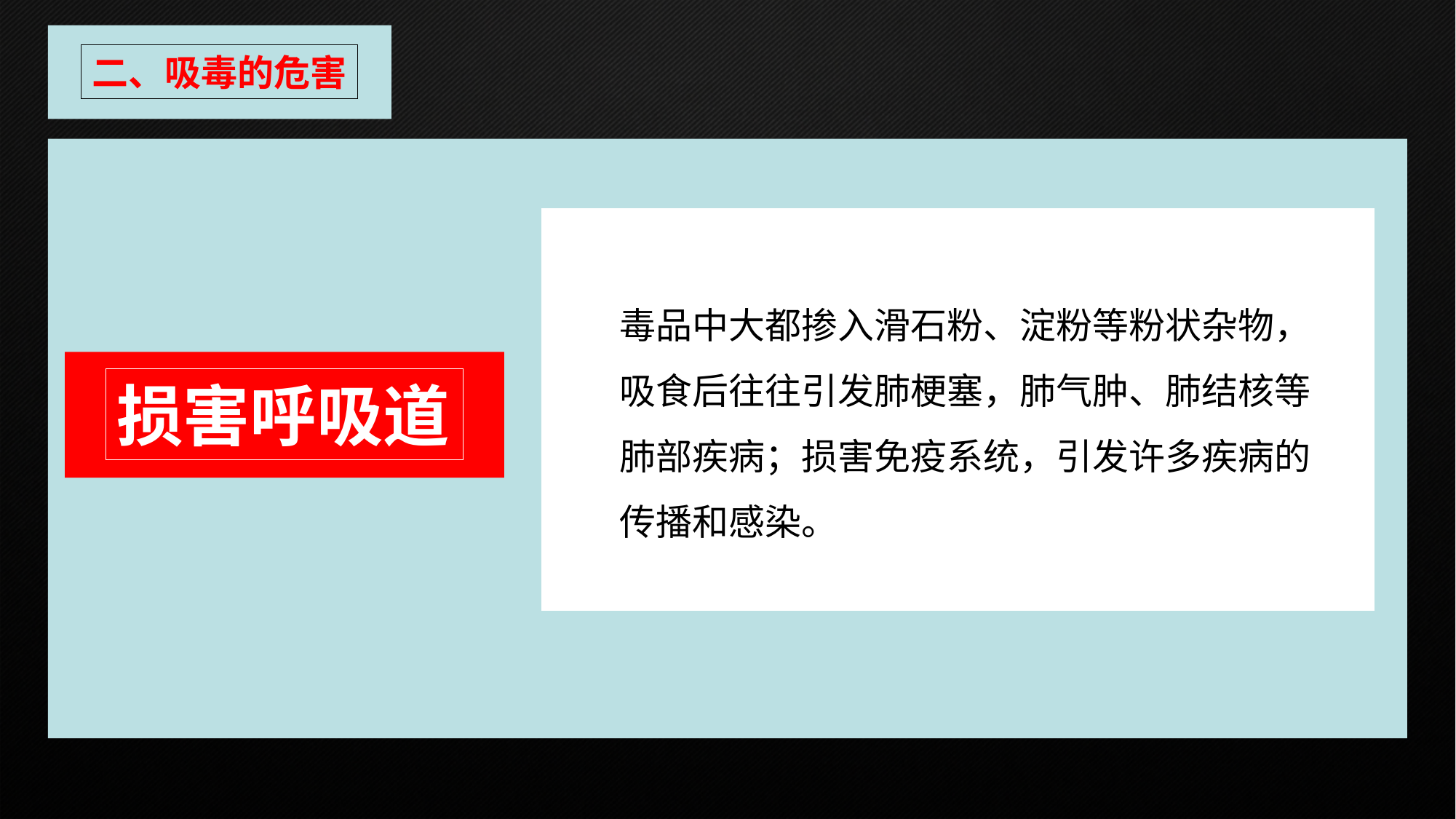

二、吸毒的危害

毒品中大都掺入滑石粉、淀粉等粉状杂物，吸食后往往引发肺梗塞，肺气肿、肺结核等肺部疾病；损害免疫系统，引发许多疾病的传播和感染。

损害呼吸道